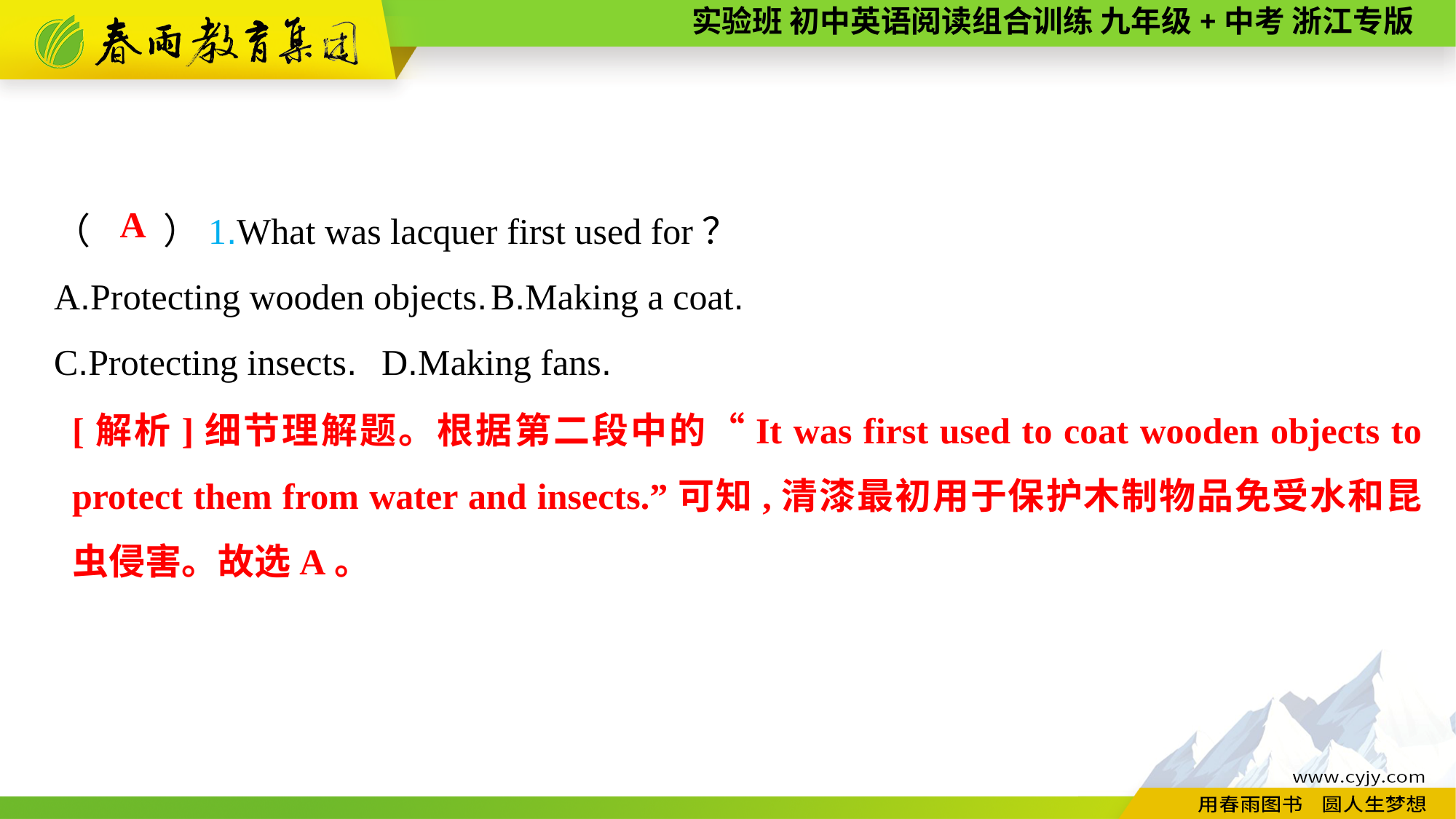

（　　）1.What was lacquer first used for？
A.Protecting wooden objects.	B.Making a coat.
C.Protecting insects.	D.Making fans.
A
[解析]细节理解题。根据第二段中的“It was first used to coat wooden objects to protect them from water and insects.”可知,清漆最初用于保护木制物品免受水和昆虫侵害。故选A。